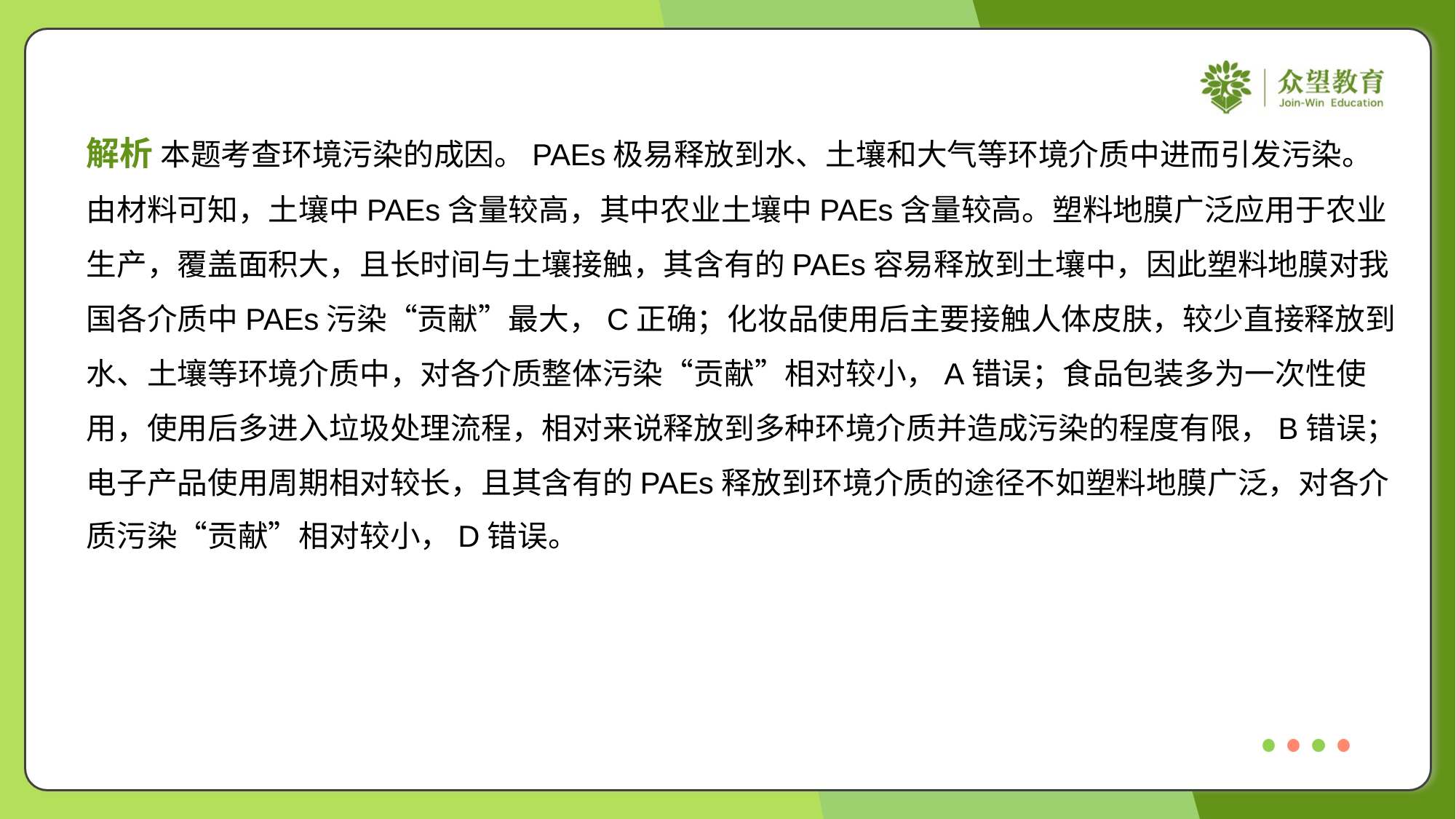

解析 本题考查环境污染的成因。PAEs极易释放到水、土壤和大气等环境介质中进而引发污染。
由材料可知，土壤中PAEs含量较高，其中农业土壤中PAEs含量较高。塑料地膜广泛应用于农业
生产，覆盖面积大，且长时间与土壤接触，其含有的PAEs容易释放到土壤中，因此塑料地膜对我
国各介质中PAEs污染“贡献”最大，C正确；化妆品使用后主要接触人体皮肤，较少直接释放到
水、土壤等环境介质中，对各介质整体污染“贡献”相对较小，A错误；食品包装多为一次性使
用，使用后多进入垃圾处理流程，相对来说释放到多种环境介质并造成污染的程度有限，B错误；
电子产品使用周期相对较长，且其含有的PAEs释放到环境介质的途径不如塑料地膜广泛，对各介
质污染“贡献”相对较小，D错误。